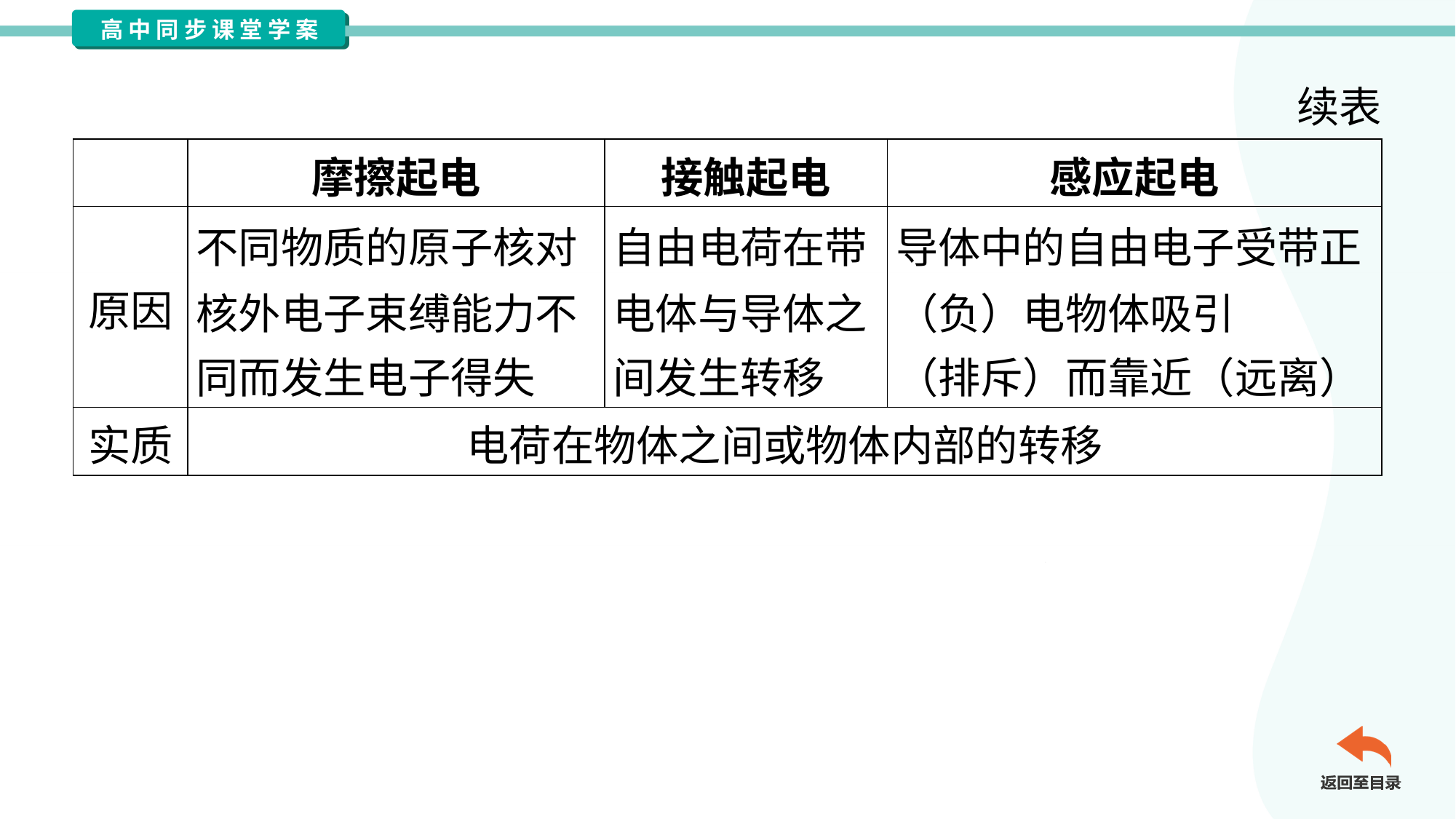

续表
|  | 摩擦起电 | 接触起电 | 感应起电 |
| --- | --- | --- | --- |
| 原因 | 不同物质的原子核对 核外电子束缚能力不 同而发生电子得失 | 自由电荷在带 电体与导体之 间发生转移 | 导体中的自由电子受带正 （负）电物体吸引 （排斥）而靠近（远离） |
| 实质 | 电荷在物体之间或物体内部的转移 |  |  |